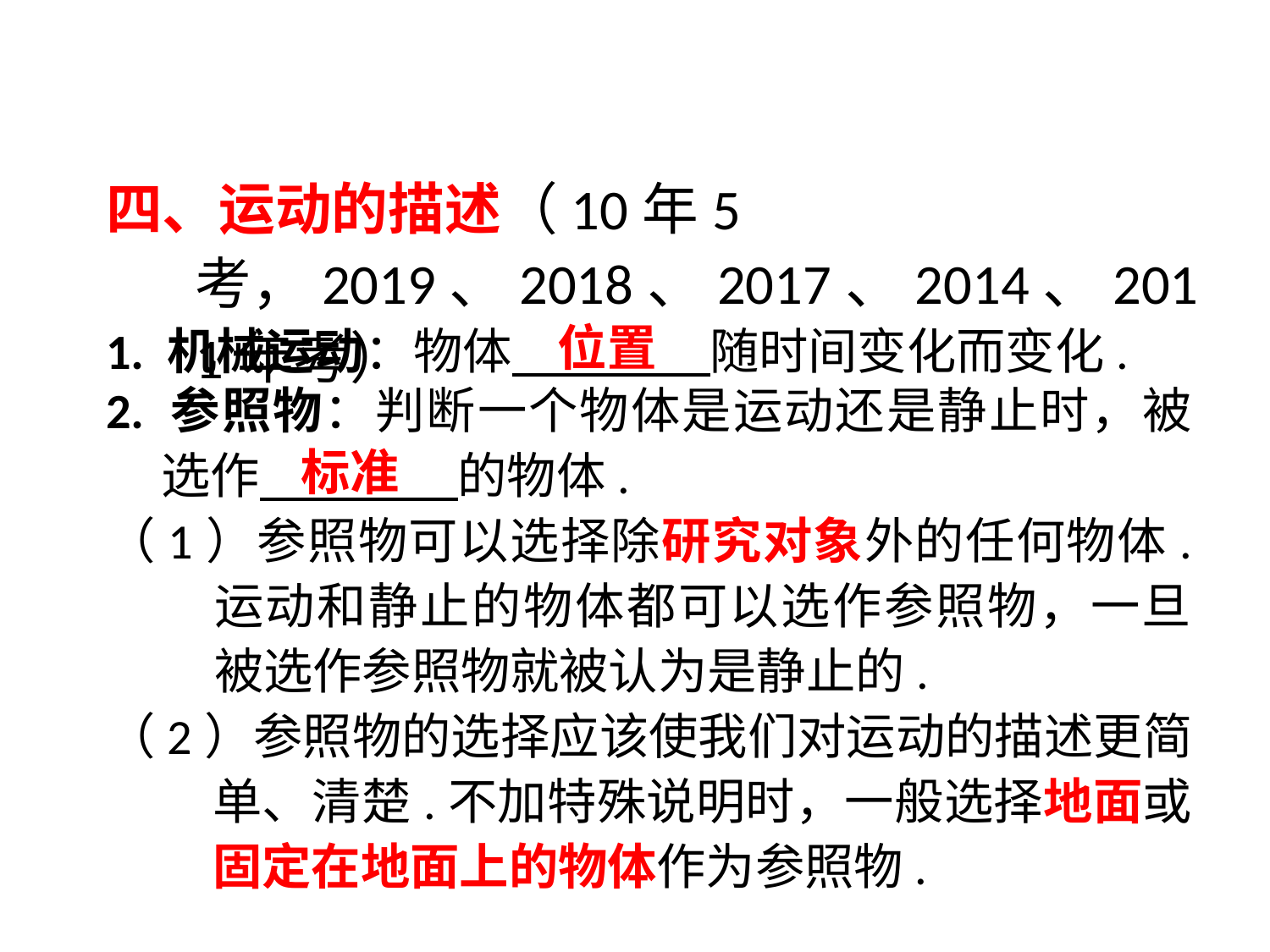

四、运动的描述（10年5考，2019、2018、2017、2014、2011年考）
1. 机械运动：物体　　         随时间变化而变化.
位置
2. 参照物：判断一个物体是运动还是静止时，被选作　　         的物体.
（1）参照物可以选择除研究对象外的任何物体. 运动和静止的物体都可以选作参照物，一旦被选作参照物就被认为是静止的.
（2）参照物的选择应该使我们对运动的描述更简单、清楚.不加特殊说明时，一般选择地面或固定在地面上的物体作为参照物.
标准